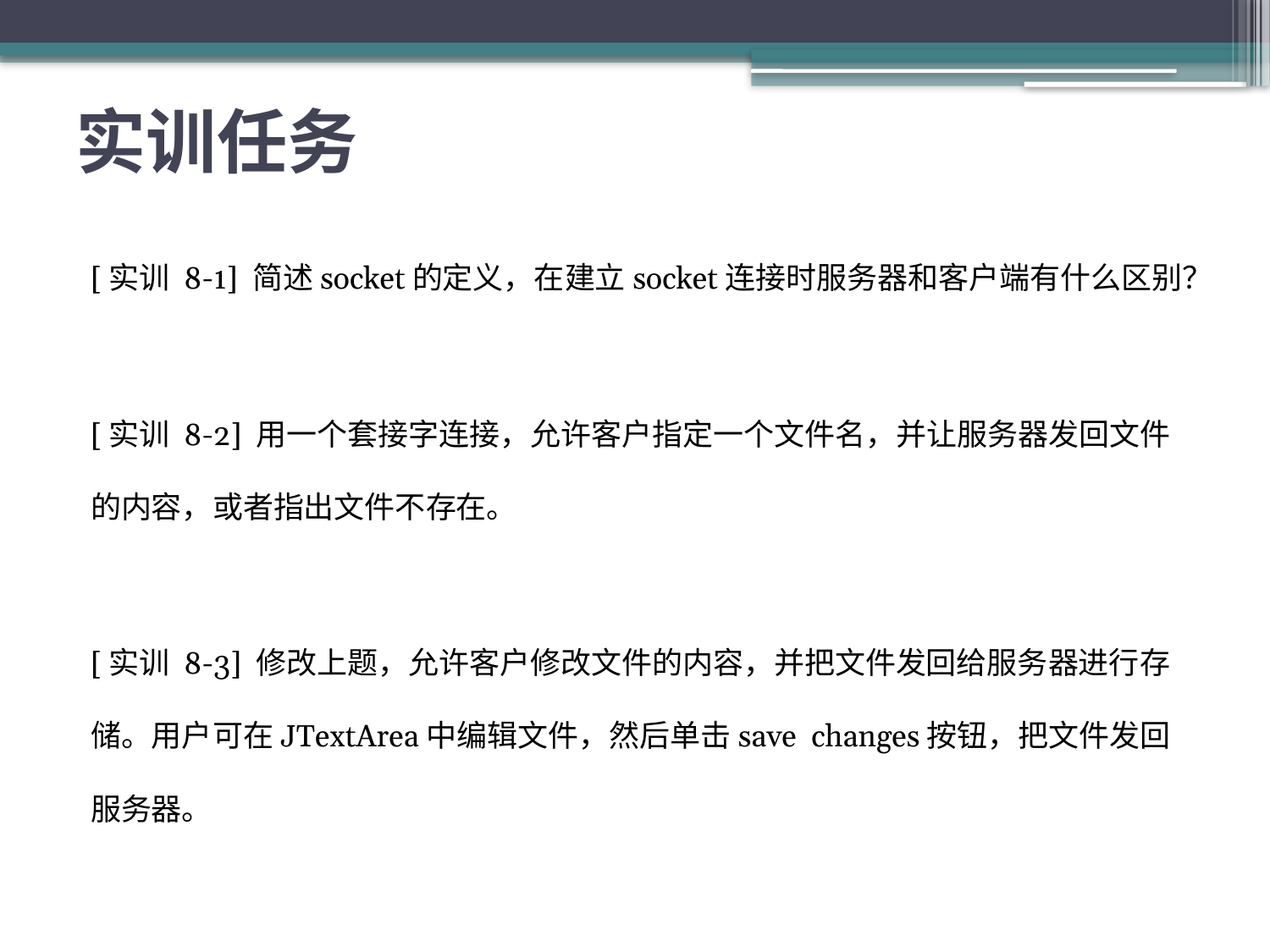

# 实训任务
[实训 8-1] 简述socket的定义，在建立socket连接时服务器和客户端有什么区别？

[实训 8-2] 用一个套接字连接，允许客户指定一个文件名，并让服务器发回文件的内容，或者指出文件不存在。

[实训 8-3] 修改上题，允许客户修改文件的内容，并把文件发回给服务器进行存储。用户可在JTextArea中编辑文件，然后单击save  changes按钮，把文件发回服务器。